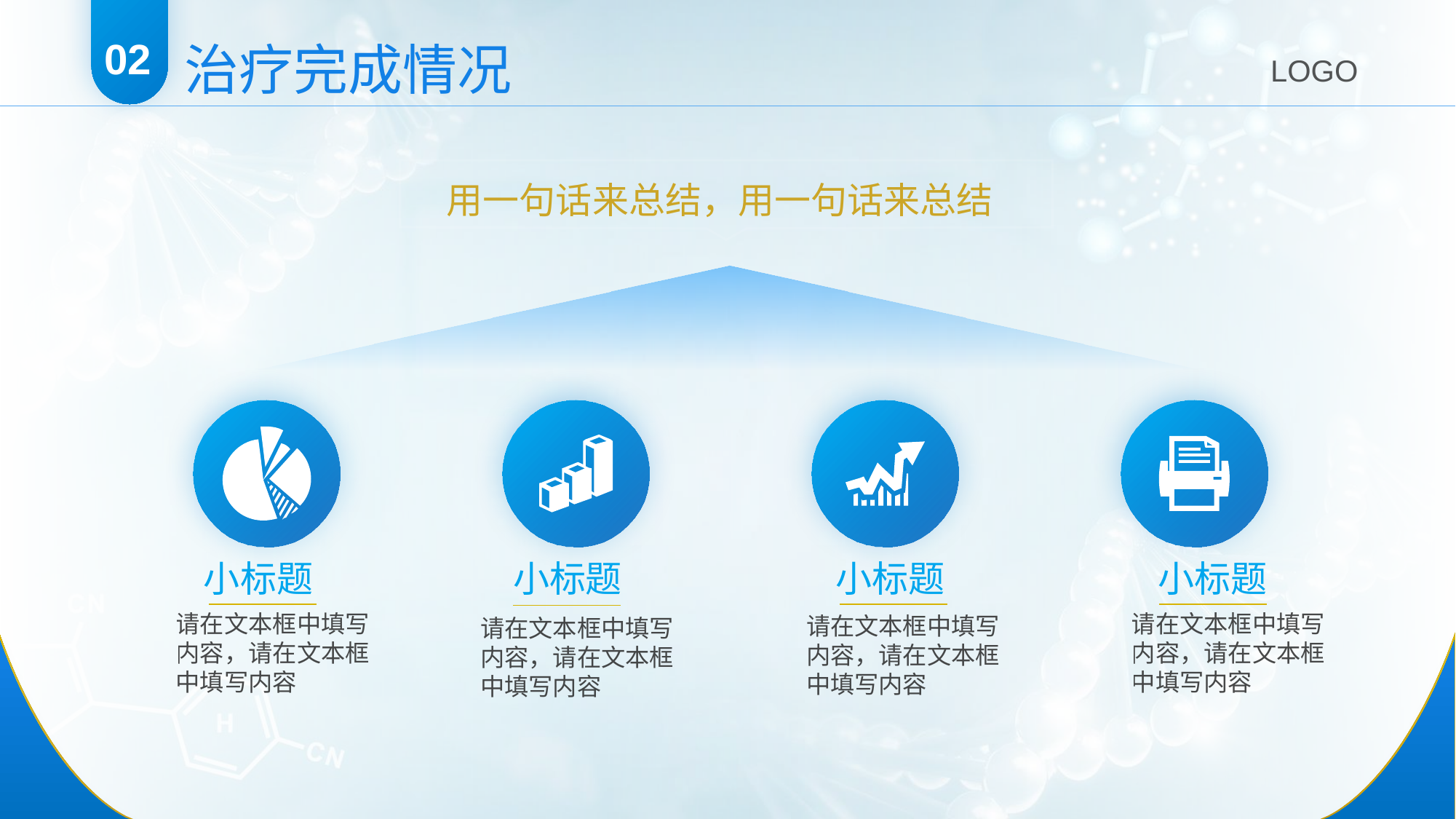

治疗完成情况
02
LOGO

用一句话来总结，用一句话来总结

小标题
小标题
小标题
小标题
请在文本框中填写内容，请在文本框中填写内容
请在文本框中填写内容，请在文本框中填写内容
请在文本框中填写内容，请在文本框中填写内容
请在文本框中填写内容，请在文本框中填写内容